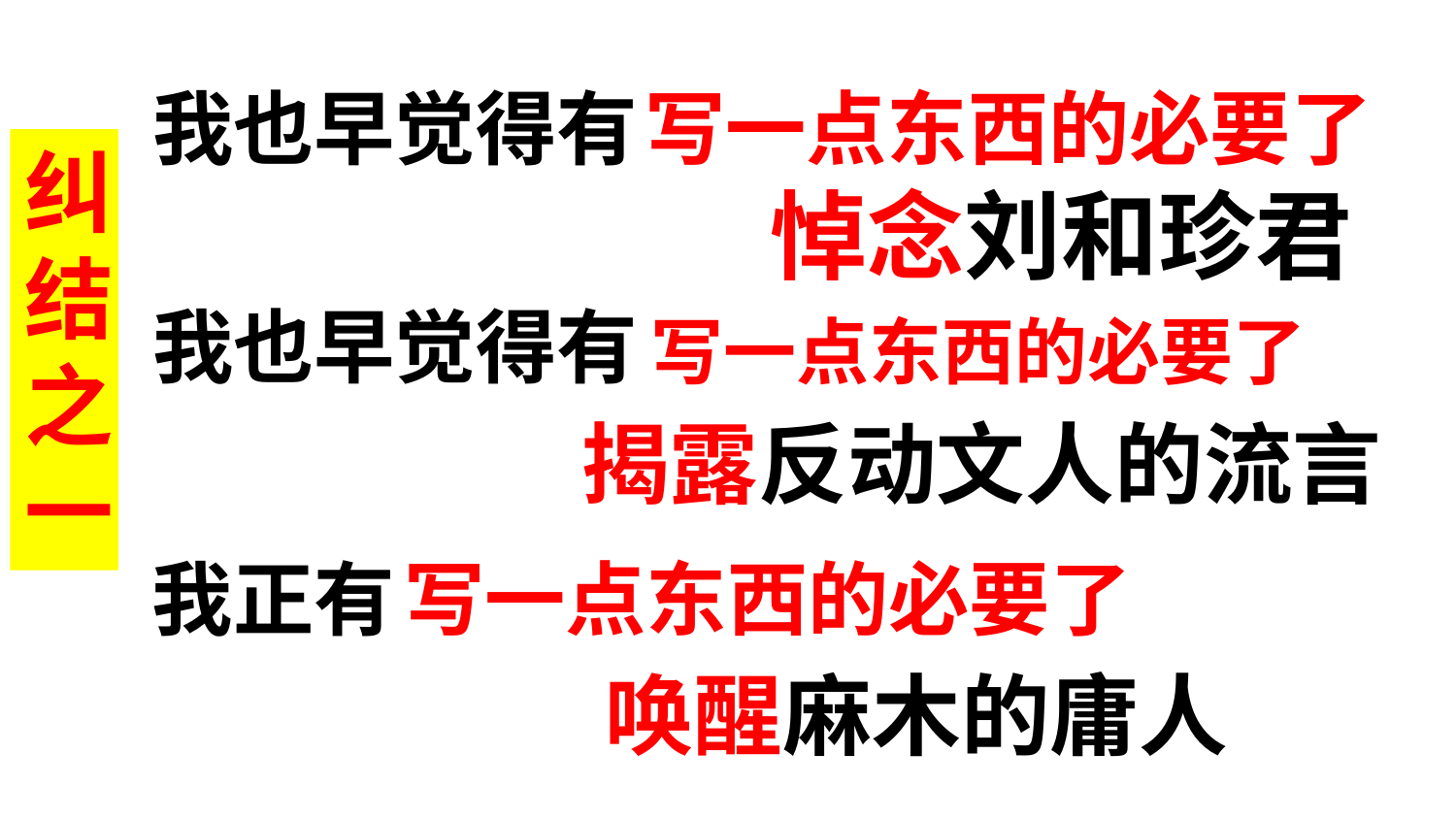

我也早觉得有
写一点东西的必要了
纠结之一
悼念刘和珍君
我也早觉得有
写一点东西的必要了
揭露反动文人的流言
我正有
写一点东西的必要了
唤醒麻木的庸人